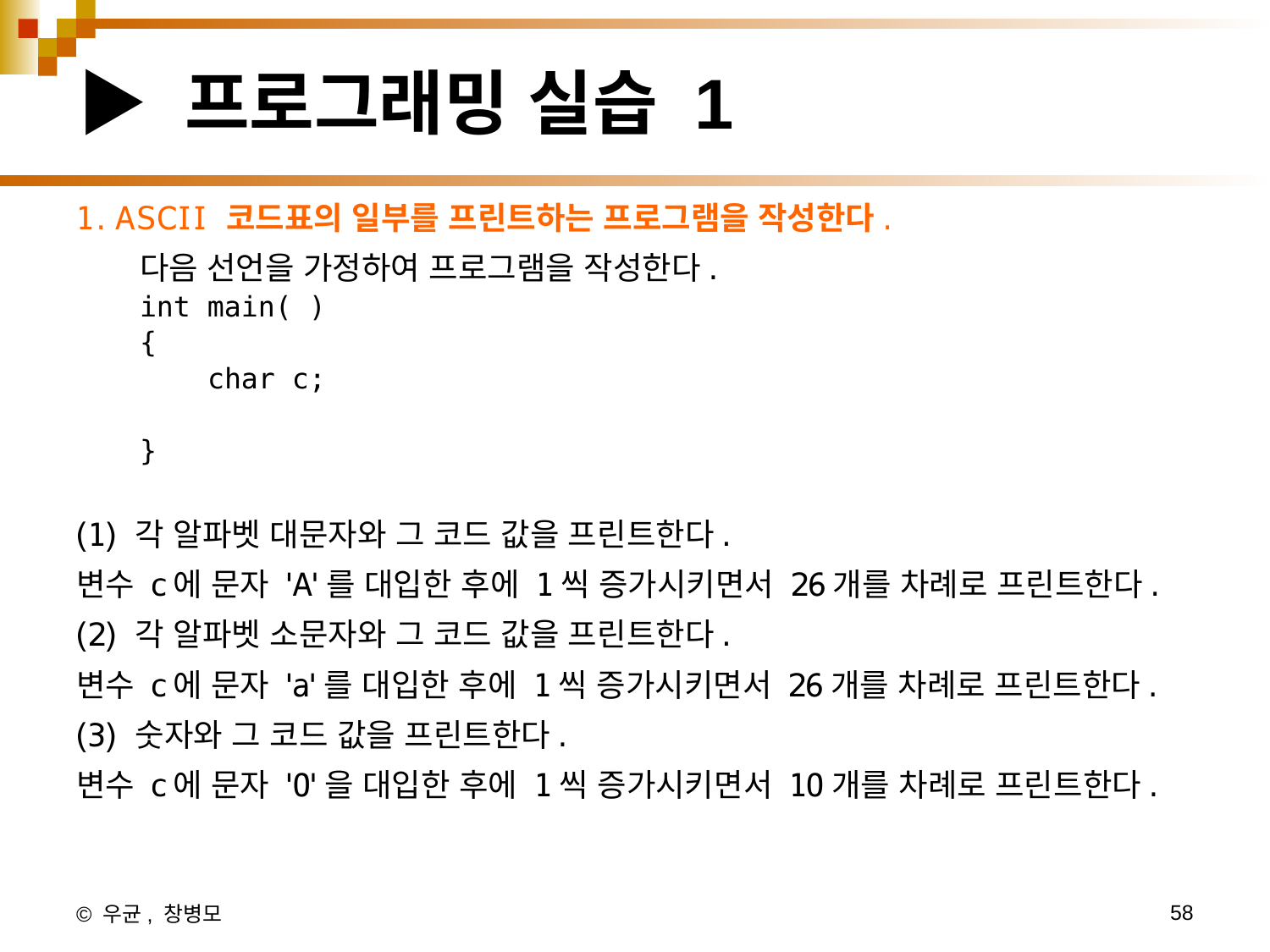

# ▶ 프로그래밍 실습 1
1. ASCII 코드표의 일부를 프린트하는 프로그램을 작성한다.
	다음 선언을 가정하여 프로그램을 작성한다.
int main( )
{
    char c;

}

(1) 각 알파벳 대문자와 그 코드 값을 프린트한다.
변수 c에 문자 'A'를 대입한 후에 1씩 증가시키면서 26개를 차례로 프린트한다.
(2) 각 알파벳 소문자와 그 코드 값을 프린트한다.
변수 c에 문자 'a'를 대입한 후에 1씩 증가시키면서 26개를 차례로 프린트한다.
(3) 숫자와 그 코드 값을 프린트한다.
변수 c에 문자 '0'을 대입한 후에 1씩 증가시키면서 10개를 차례로 프린트한다.

© 우균, 창병모
58